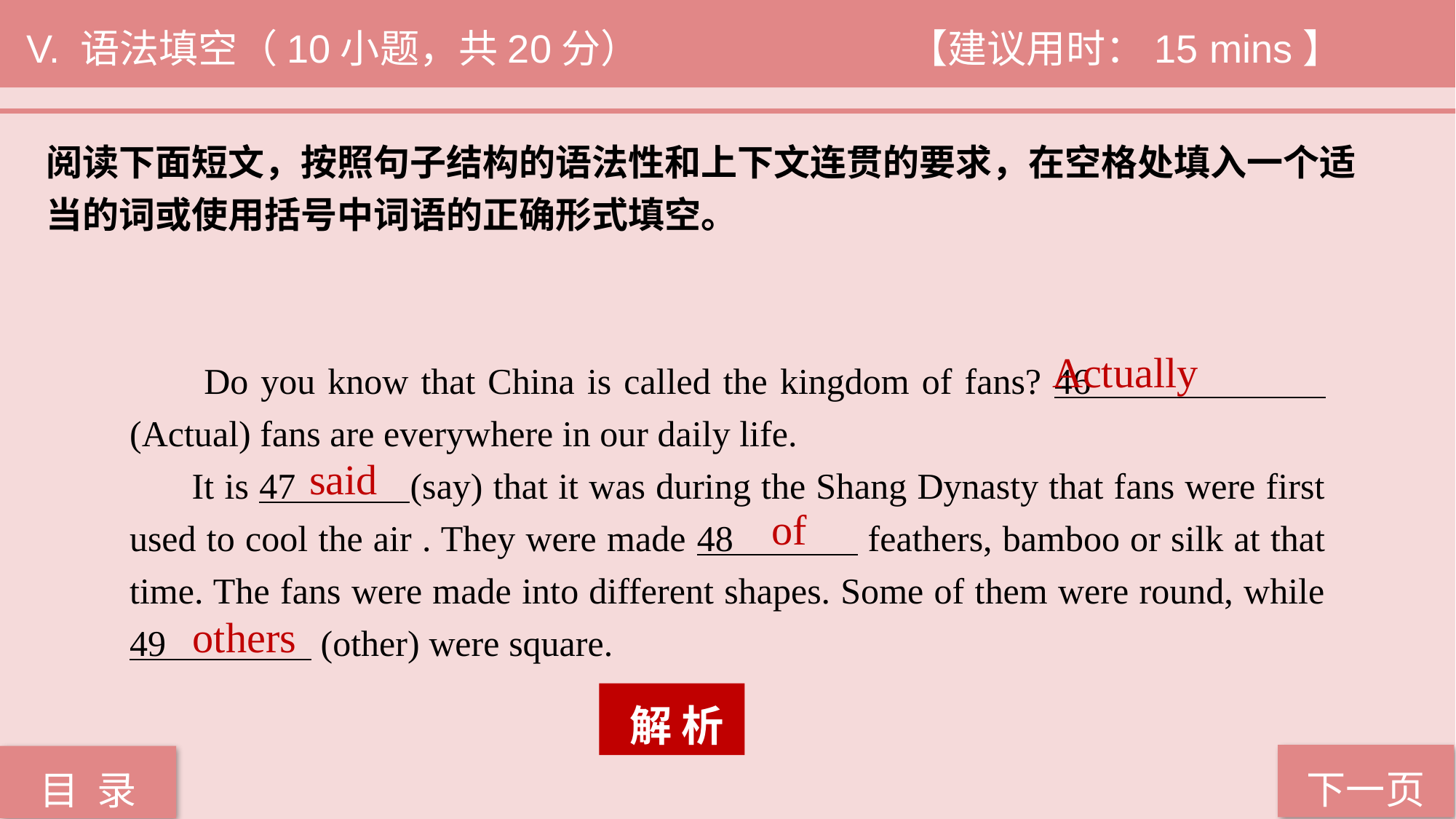

V. 语法填空（10小题，共20分） 			 【建议用时：15 mins】
阅读下面短文，按照句子结构的语法性和上下文连贯的要求，在空格处填入一个适
当的词或使用括号中词语的正确形式填空。
Actually
      Do you know that China is called the kingdom of fans? 46                    (Actual) fans are everywhere in our daily life.
      It is 47           (say) that it was during the Shang Dynasty that fans were first used to cool the air . They were made 48             feathers, bamboo or silk at that time. The fans were made into different shapes. Some of them were round, while 49                 (other) were square.
said
of
others
 解 析